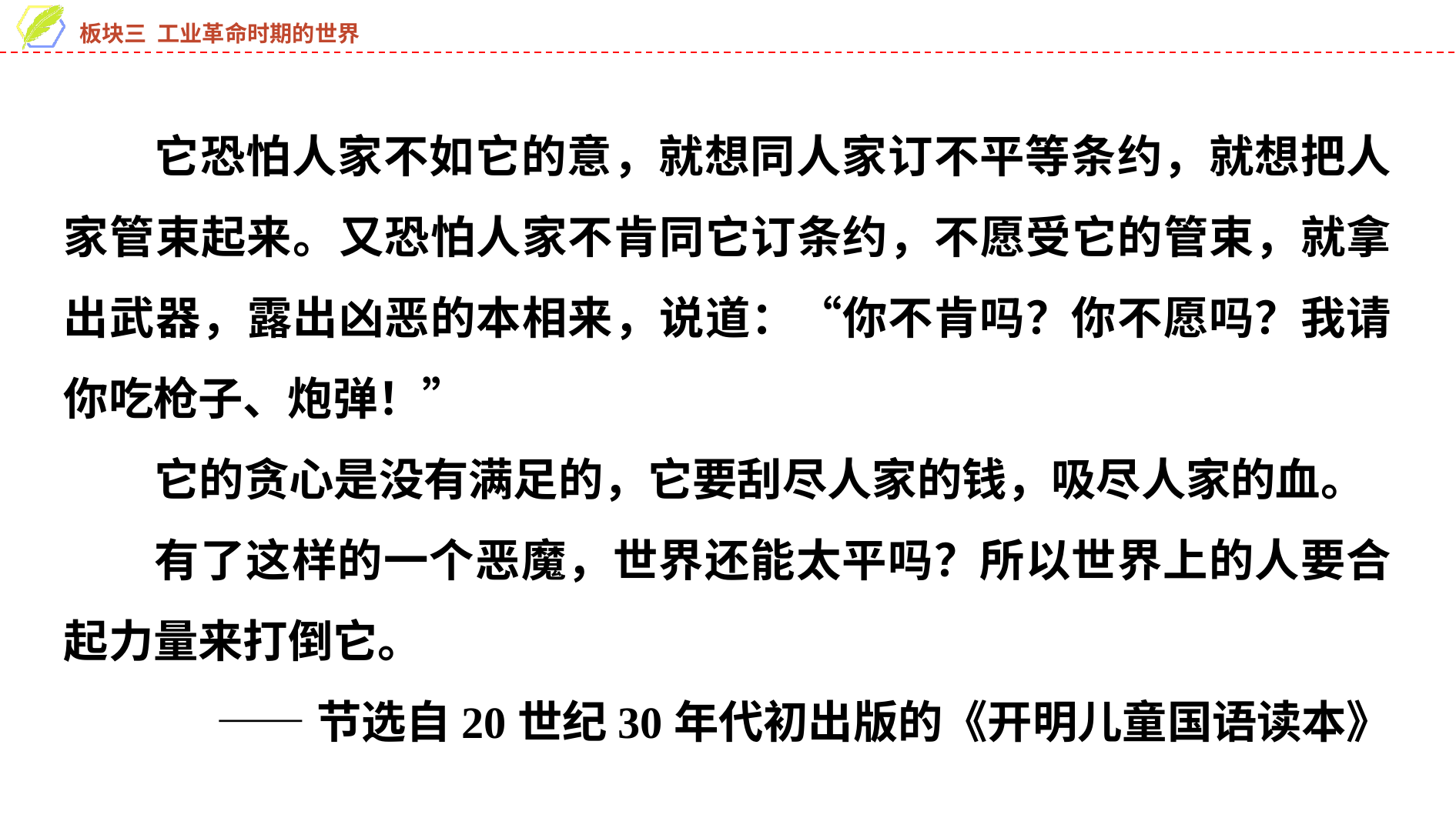

它恐怕人家不如它的意，就想同人家订不平等条约，就想把人家管束起来。又恐怕人家不肯同它订条约，不愿受它的管束，就拿出武器，露出凶恶的本相来，说道：“你不肯吗？你不愿吗？我请你吃枪子、炮弹！”
它的贪心是没有满足的，它要刮尽人家的钱，吸尽人家的血。
有了这样的一个恶魔，世界还能太平吗？所以世界上的人要合起力量来打倒它。
——节选自20世纪30年代初出版的《开明儿童国语读本》